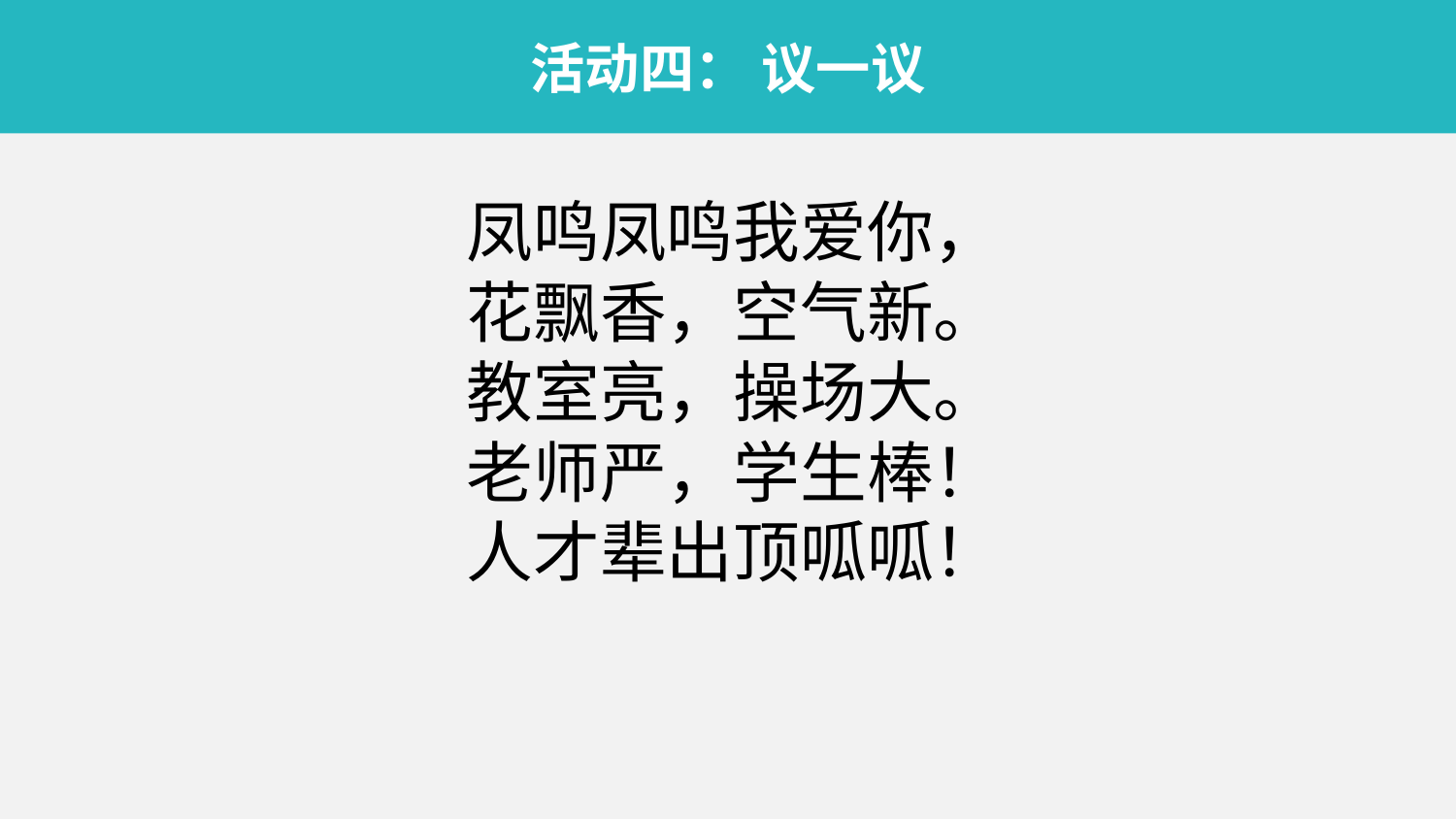

活动四： 议一议
凤鸣凤鸣我爱你，
花飘香，空气新。
教室亮，操场大。
老师严，学生棒！
人才辈出顶呱呱！